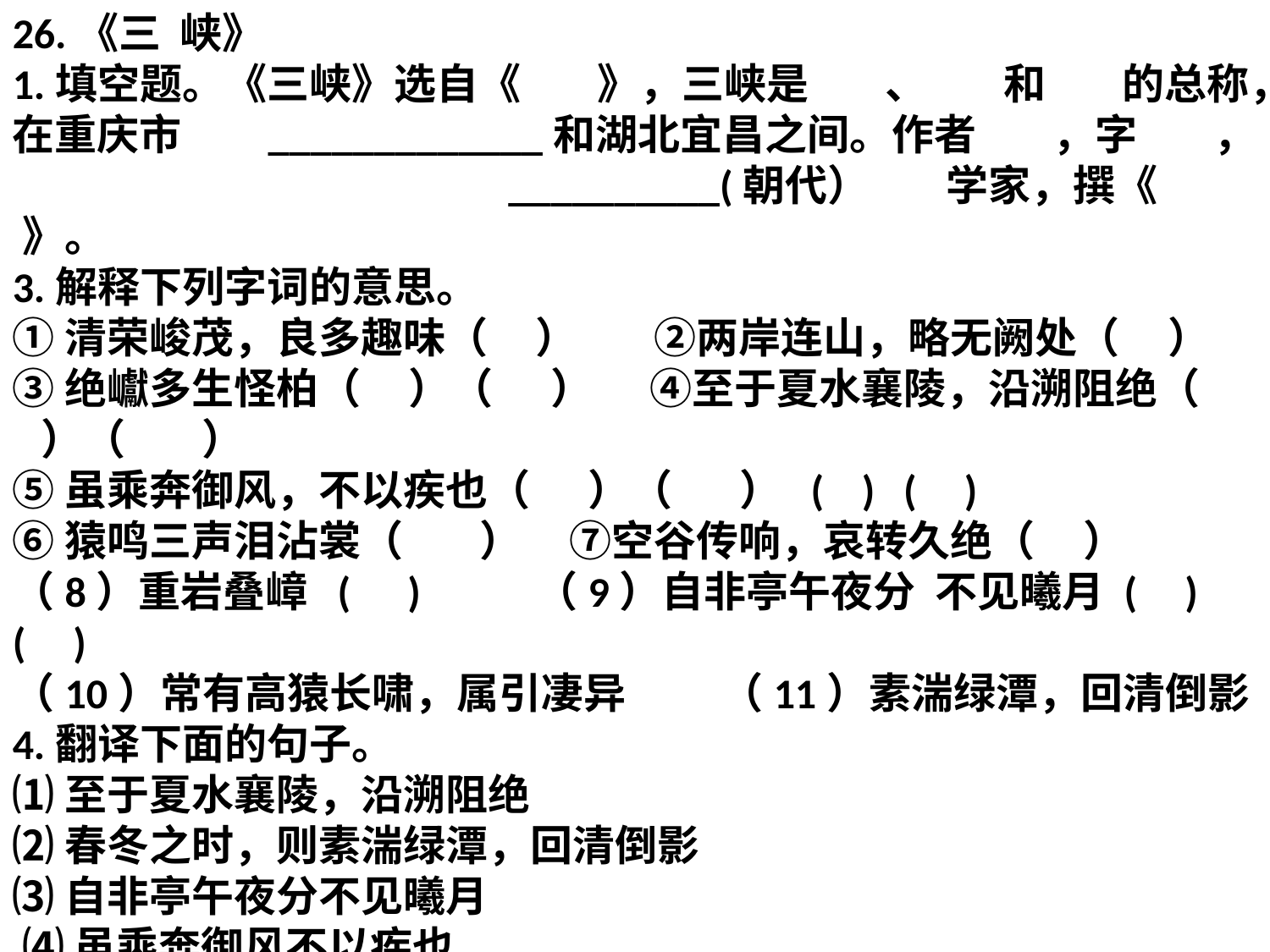

26.《三  峡》
1.填空题。《三峡》选自《        》，三峡是        、        和        的总称，在重庆市        _____________和湖北宜昌之间。作者        ，字        ，                                                    __________(朝代）        学家，撰《        》。
3.解释下列字词的意思。
①清荣峻茂，良多趣味（     ）        ②两岸连山，略无阙处（     ）
③绝巘多生怪柏（     ）（      ）      ④至于夏水襄陵，沿溯阻绝（         ）（        ）
⑤虽乘奔御风，不以疾也（      ）（       ）  (    )   (     )
⑥猿鸣三声泪沾裳（        ）     ⑦空谷传响，哀转久绝（     ）
（8）重岩叠嶂  (      )           （9）自非亭午夜分  不见曦月 (     )     (     )
（10）常有高猿长啸，属引凄异          （11）素湍绿潭，回清倒影
4.翻译下面的句子。
⑴至于夏水襄陵，沿溯阻绝
⑵春冬之时，则素湍绿潭，回清倒影
⑶自非亭午夜分不见曦月
 ⑷虽乘奔御风不以疾也
⑸常有高猿长啸，属引凄异